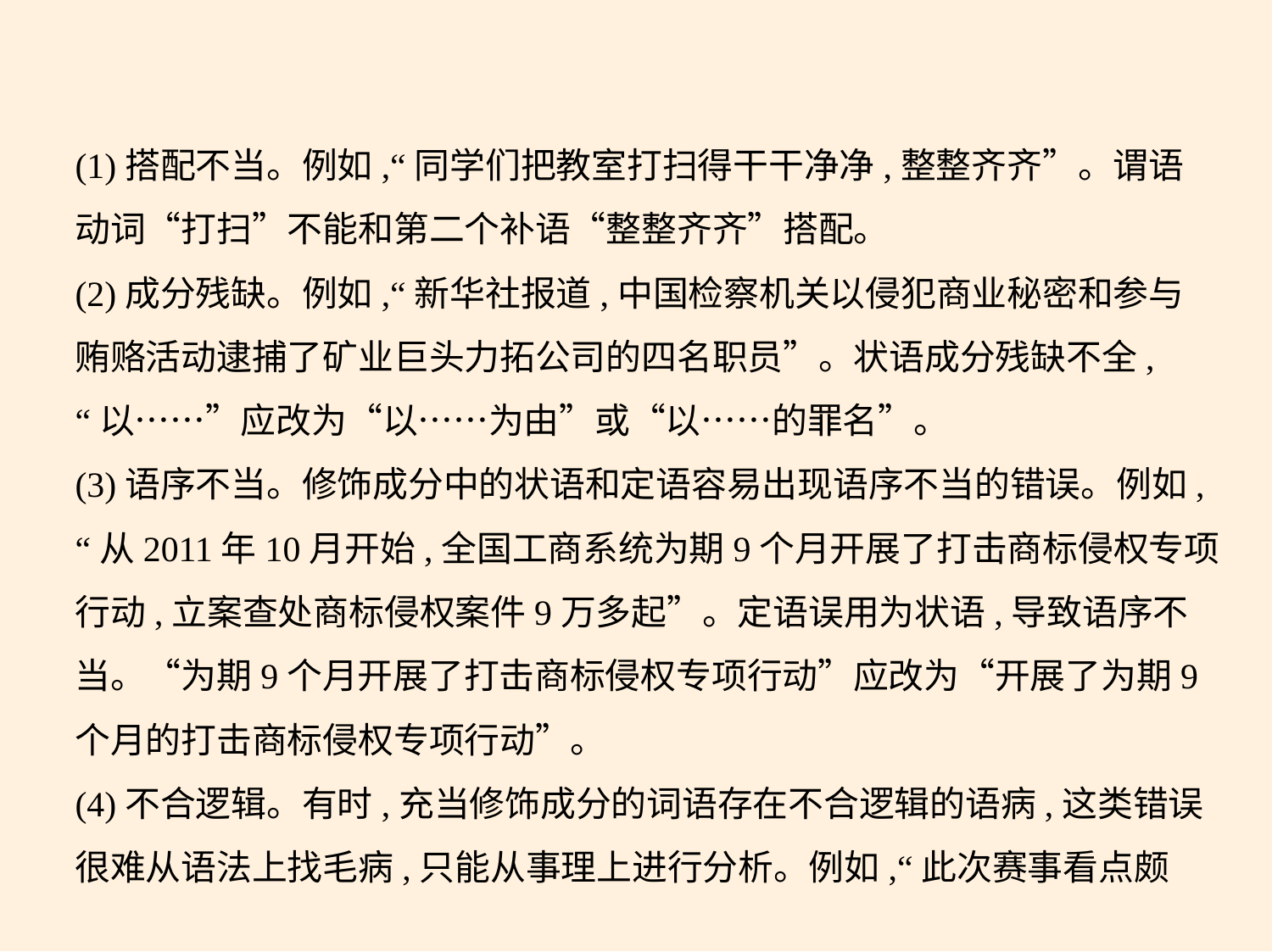

(1)搭配不当。例如,“同学们把教室打扫得干干净净,整整齐齐”。谓语
动词“打扫”不能和第二个补语“整整齐齐”搭配。
(2)成分残缺。例如,“新华社报道,中国检察机关以侵犯商业秘密和参与
贿赂活动逮捕了矿业巨头力拓公司的四名职员”。状语成分残缺不全,
“以……”应改为“以……为由”或“以……的罪名”。
(3)语序不当。修饰成分中的状语和定语容易出现语序不当的错误。例如,
“从2011年10月开始,全国工商系统为期9个月开展了打击商标侵权专项
行动,立案查处商标侵权案件9万多起”。定语误用为状语,导致语序不
当。“为期9个月开展了打击商标侵权专项行动”应改为“开展了为期9
个月的打击商标侵权专项行动”。
(4)不合逻辑。有时,充当修饰成分的词语存在不合逻辑的语病,这类错误
很难从语法上找毛病,只能从事理上进行分析。例如,“此次赛事看点颇